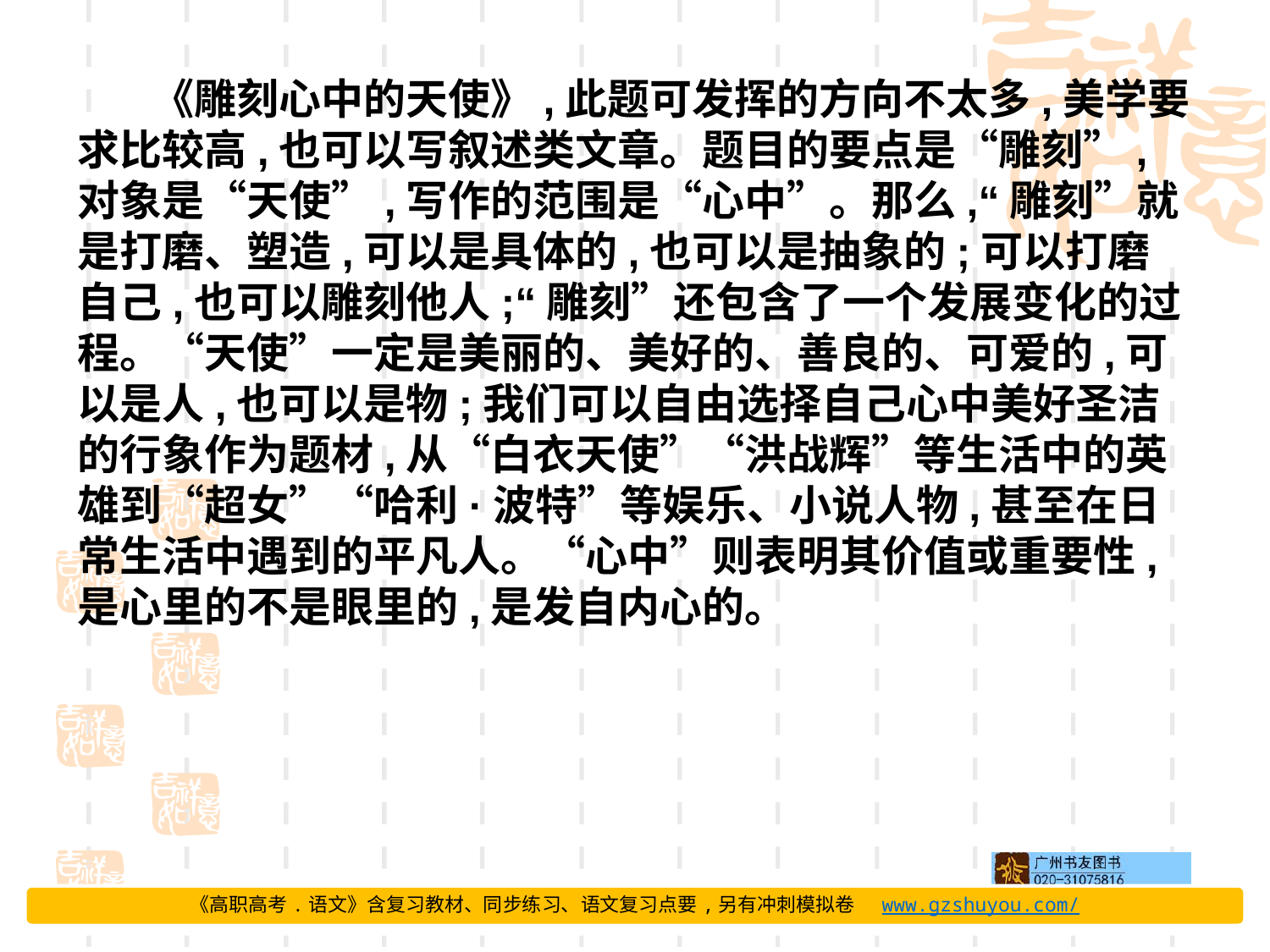

《雕刻心中的天使》,此题可发挥的方向不太多,美学要求比较高,也可以写叙述类文章。题目的要点是“雕刻”,对象是“天使”,写作的范围是“心中”。那么,“雕刻”就是打磨、塑造,可以是具体的,也可以是抽象的;可以打磨自己,也可以雕刻他人;“雕刻”还包含了一个发展变化的过程。“天使”一定是美丽的、美好的、善良的、可爱的,可以是人,也可以是物;我们可以自由选择自己心中美好圣洁的行象作为题材,从“白衣天使”“洪战辉”等生活中的英雄到“超女”“哈利·波特”等娱乐、小说人物,甚至在日常生活中遇到的平凡人。“心中”则表明其价值或重要性,是心里的不是眼里的,是发自内心的。